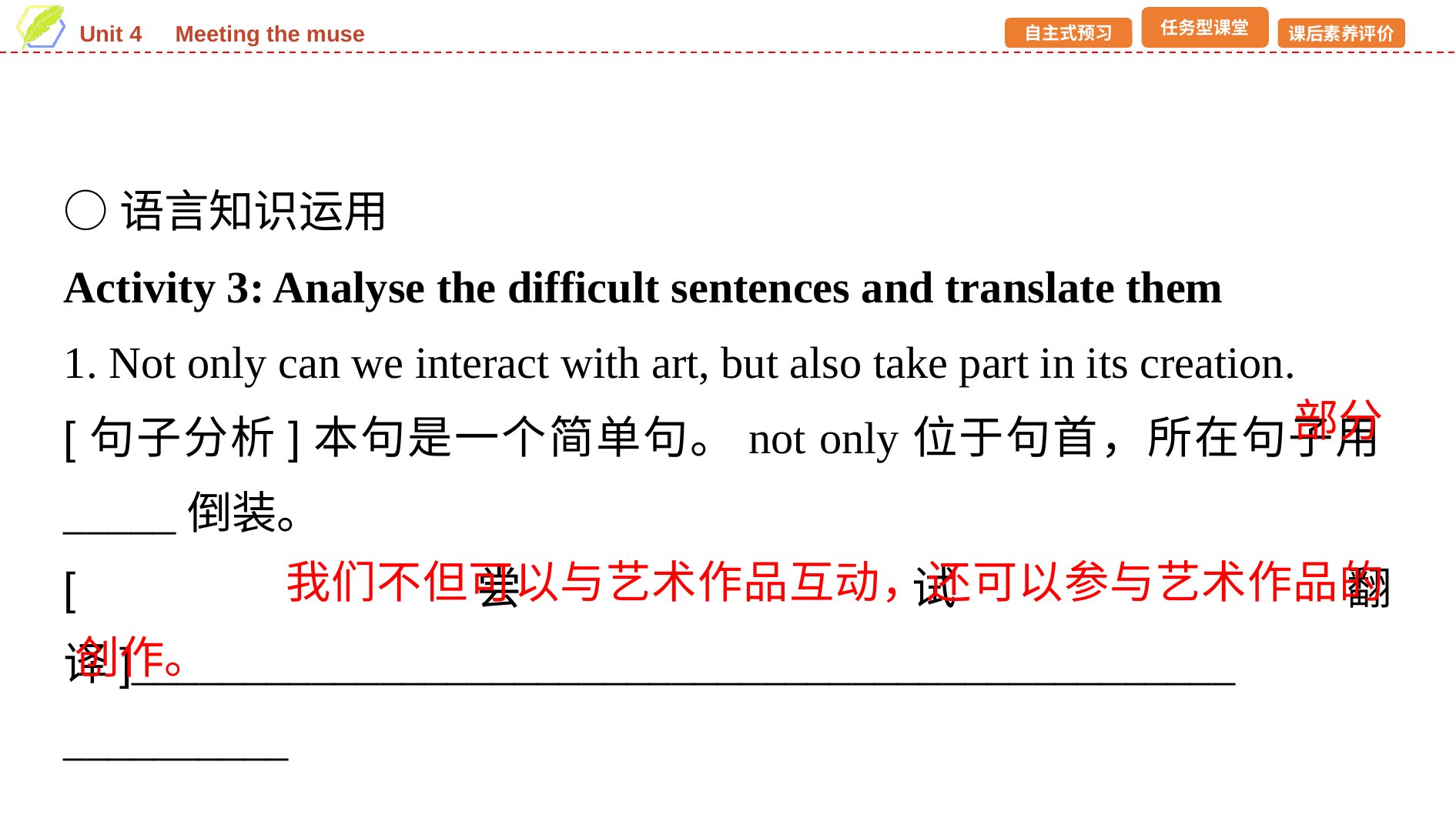

○语言知识运用
Activity 3: Analyse the difficult sentences and translate them
1. Not only can we interact with art, but also take part in its creation.
[句子分析]本句是一个简单句。not only位于句首，所在句子用_____倒装。
[尝试翻译]_________________________________________________
__________
部分
                  我们不但可以与艺术作品互动，还可以参与艺术作品的创作。